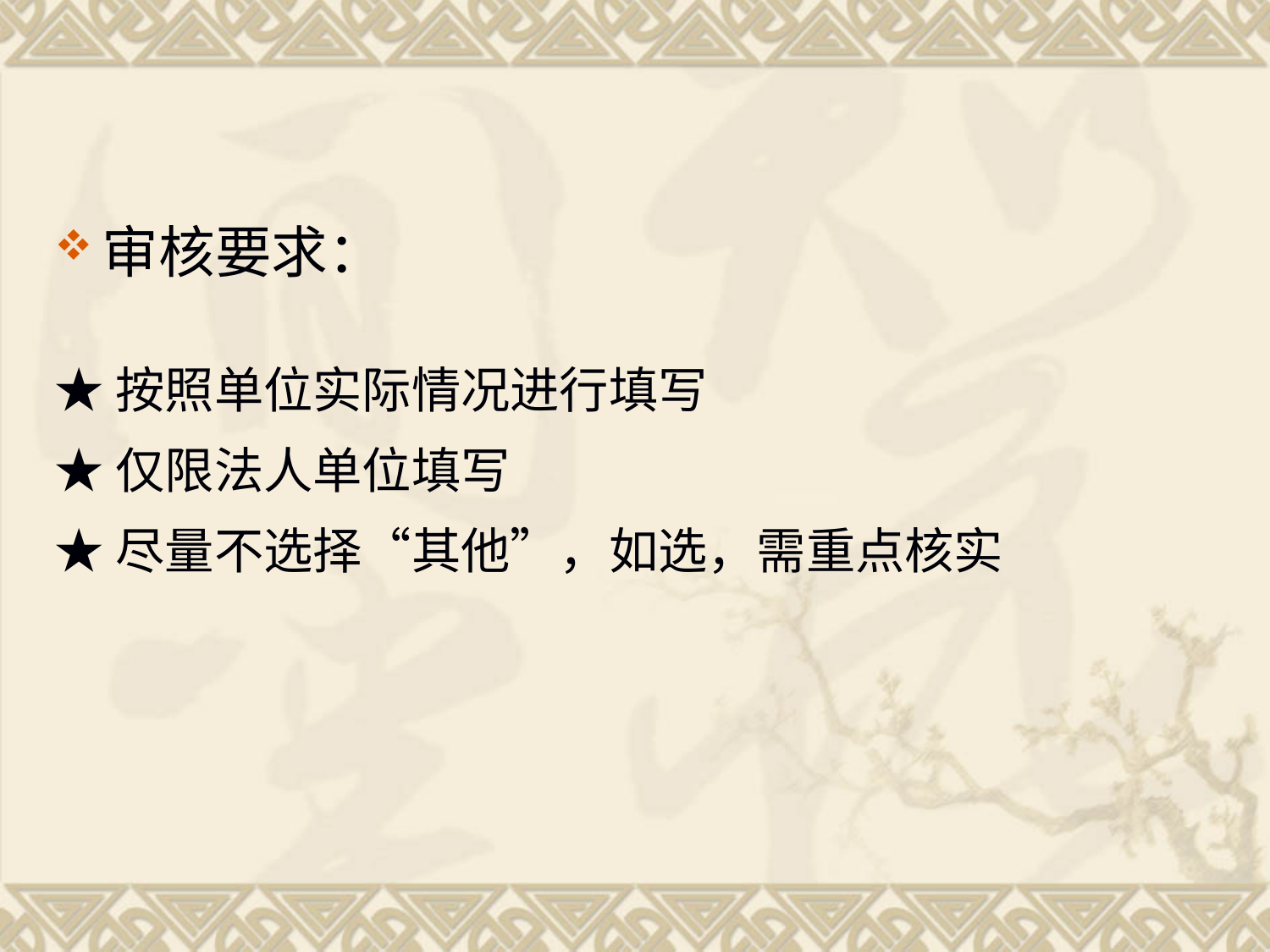

#
审核要求：

★按照单位实际情况进行填写
★仅限法人单位填写
★尽量不选择“其他”，如选，需重点核实